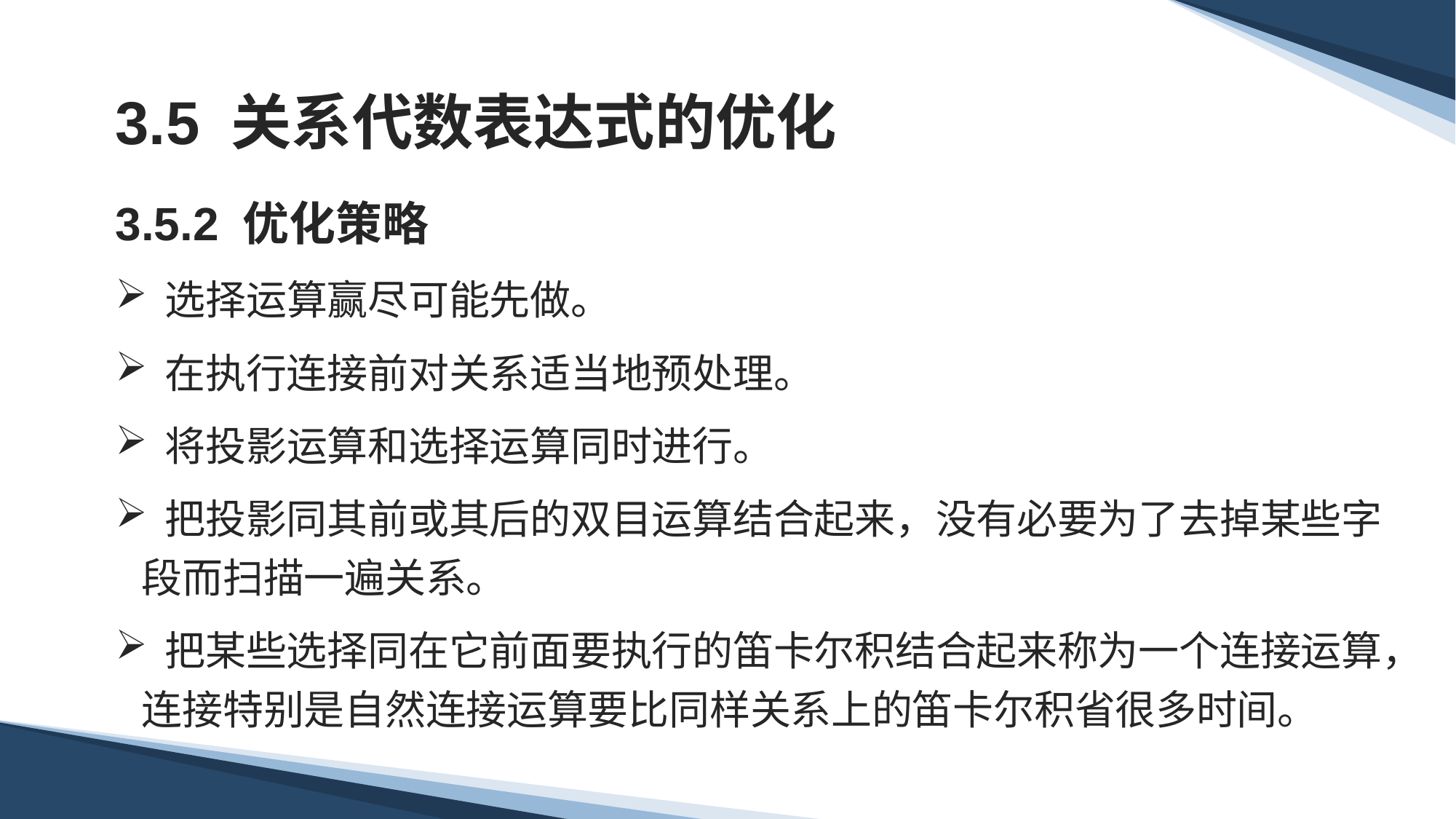

# 3.5 关系代数表达式的优化
3.5.2 优化策略
 选择运算赢尽可能先做。
 在执行连接前对关系适当地预处理。
 将投影运算和选择运算同时进行。
 把投影同其前或其后的双目运算结合起来，没有必要为了去掉某些字段而扫描一遍关系。
 把某些选择同在它前面要执行的笛卡尔积结合起来称为一个连接运算，连接特别是自然连接运算要比同样关系上的笛卡尔积省很多时间。